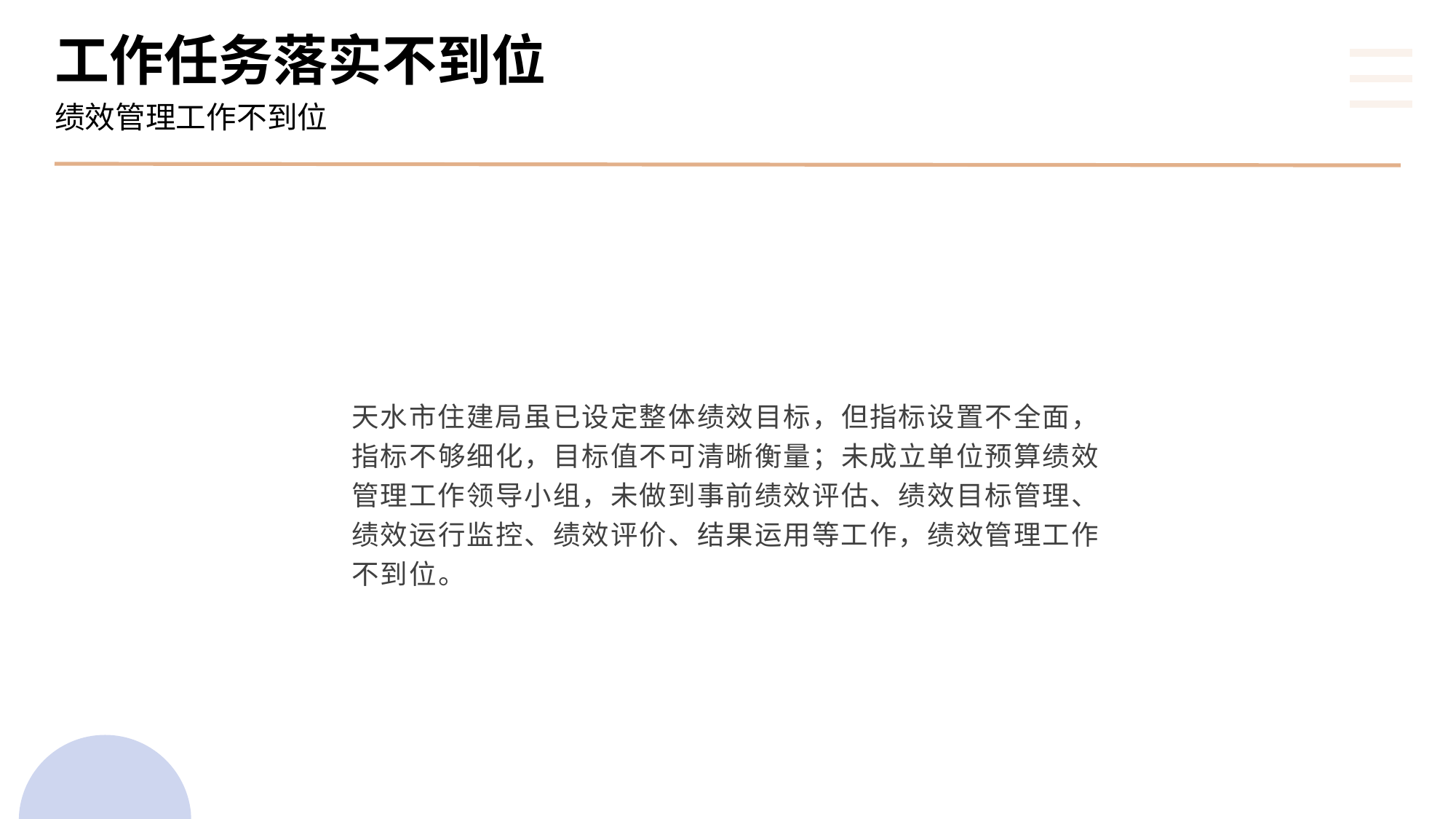

工作任务落实不到位
绩效管理工作不到位
天水市住建局虽已设定整体绩效目标，但指标设置不全面，指标不够细化，目标值不可清晰衡量；未成立单位预算绩效管理工作领导小组，未做到事前绩效评估、绩效目标管理、绩效运行监控、绩效评价、结果运用等工作，绩效管理工作不到位。